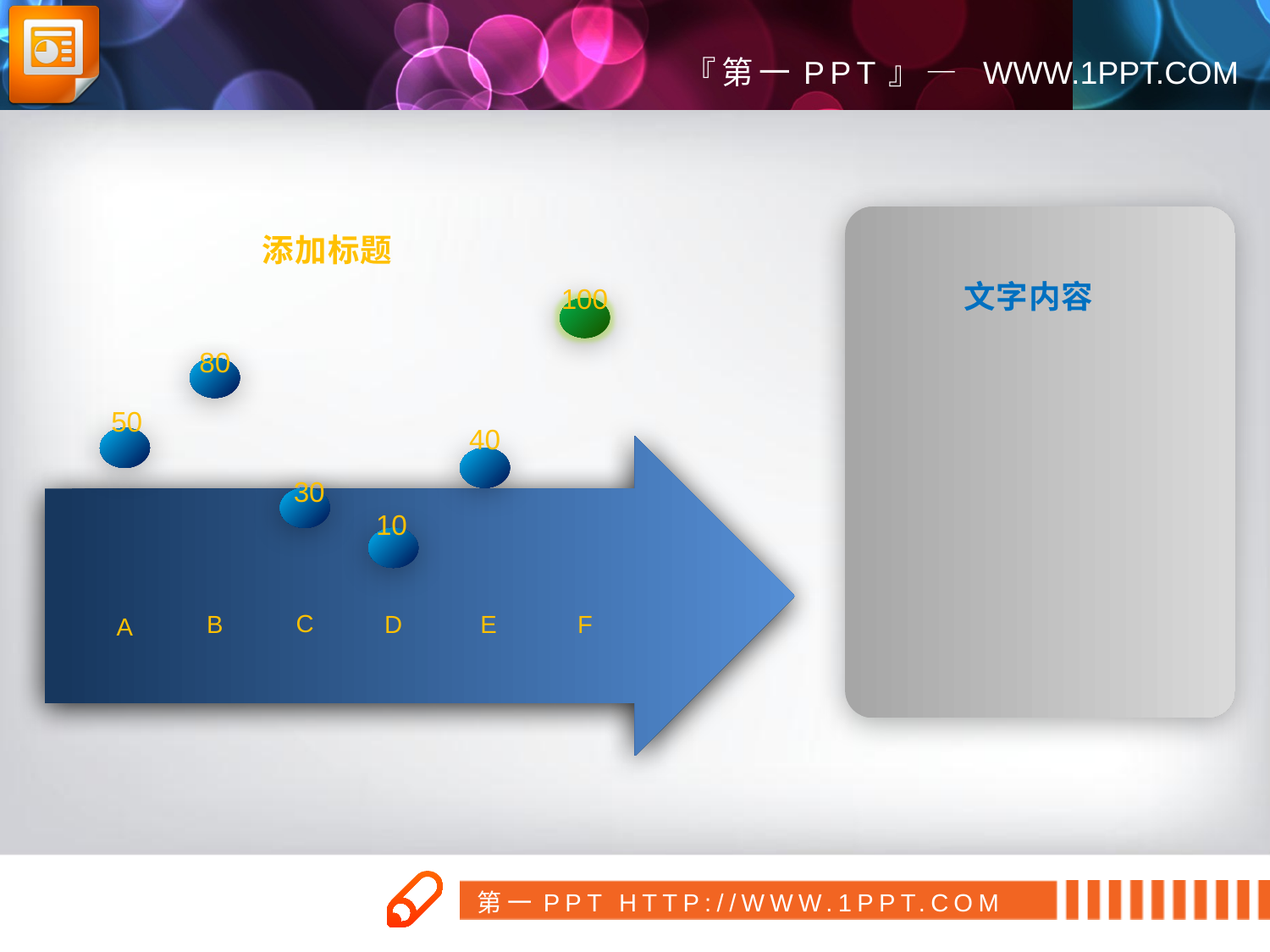

文字内容
添加标题
100
80
50
40
30
10

C
B
D
E
F
A